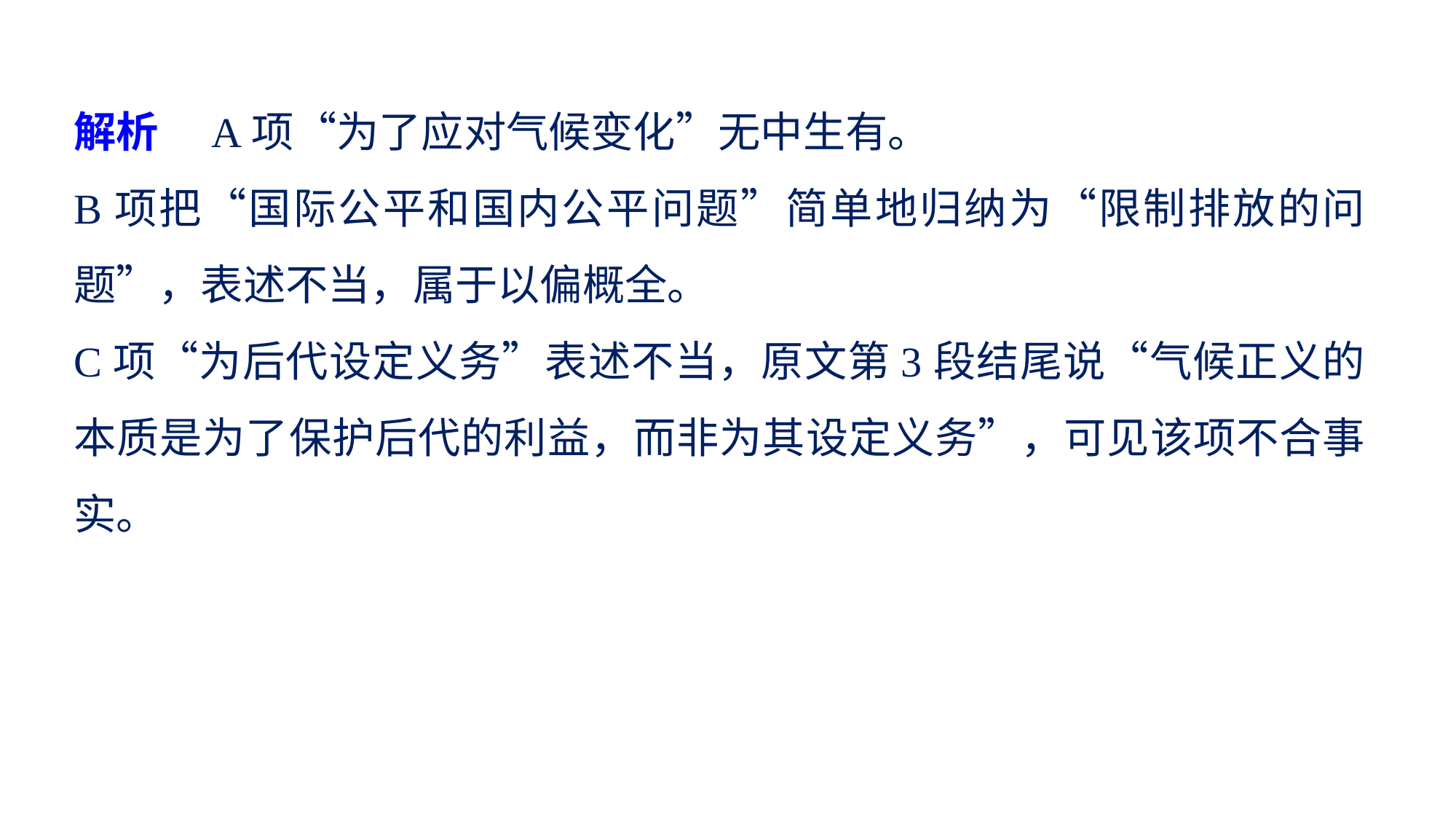

解析　A项“为了应对气候变化”无中生有。
B项把“国际公平和国内公平问题”简单地归纳为“限制排放的问题”，表述不当，属于以偏概全。
C项“为后代设定义务”表述不当，原文第3段结尾说“气候正义的本质是为了保护后代的利益，而非为其设定义务”，可见该项不合事实。